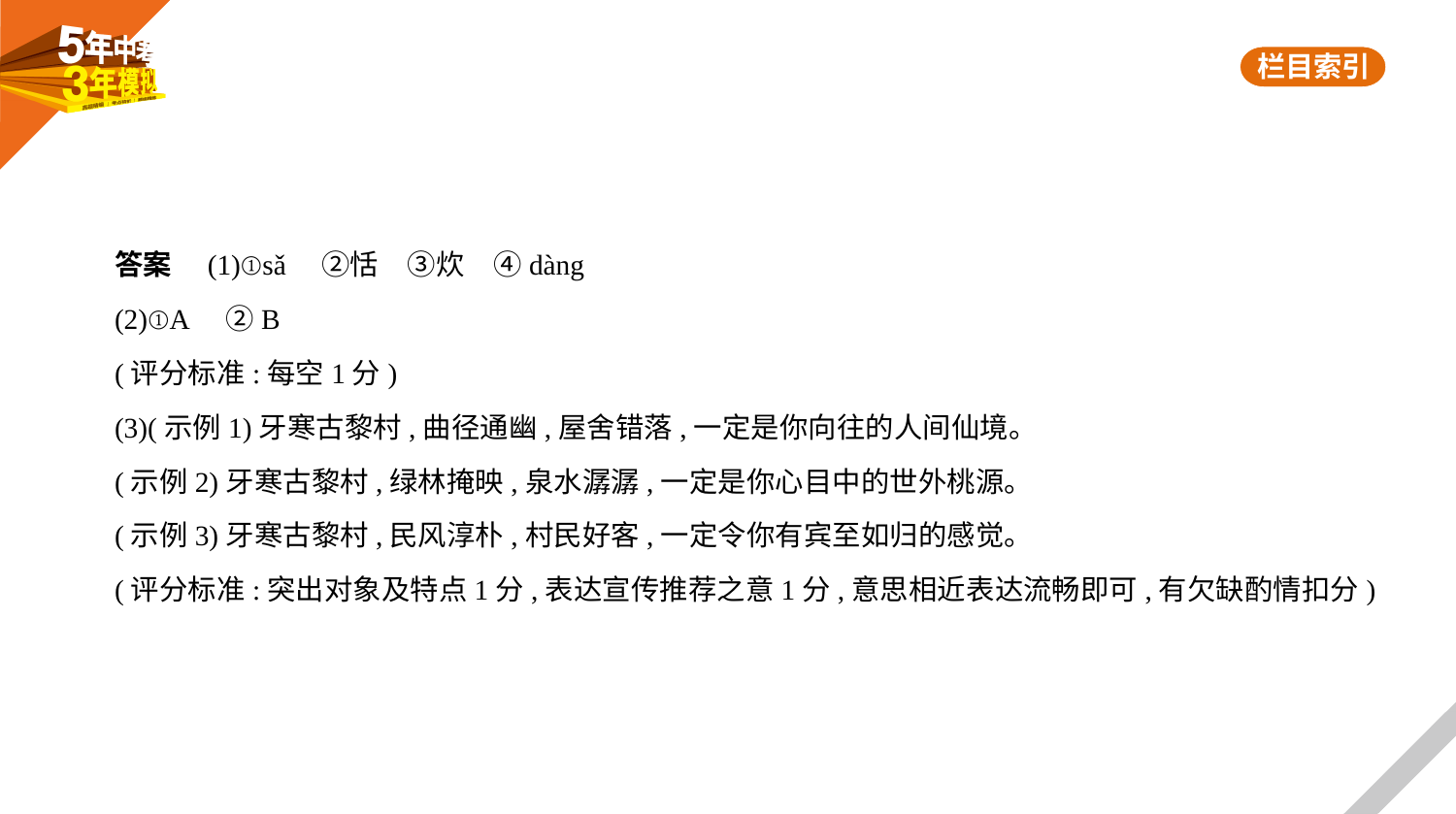

答案　(1)①sǎ　②恬　③炊　④dàng
(2)①A　②B
(评分标准:每空1分)
(3)(示例1)牙寒古黎村,曲径通幽,屋舍错落,一定是你向往的人间仙境。
(示例2)牙寒古黎村,绿林掩映,泉水潺潺,一定是你心目中的世外桃源。
(示例3)牙寒古黎村,民风淳朴,村民好客,一定令你有宾至如归的感觉。
(评分标准:突出对象及特点1分,表达宣传推荐之意1分,意思相近表达流畅即可,有欠缺酌情扣分)